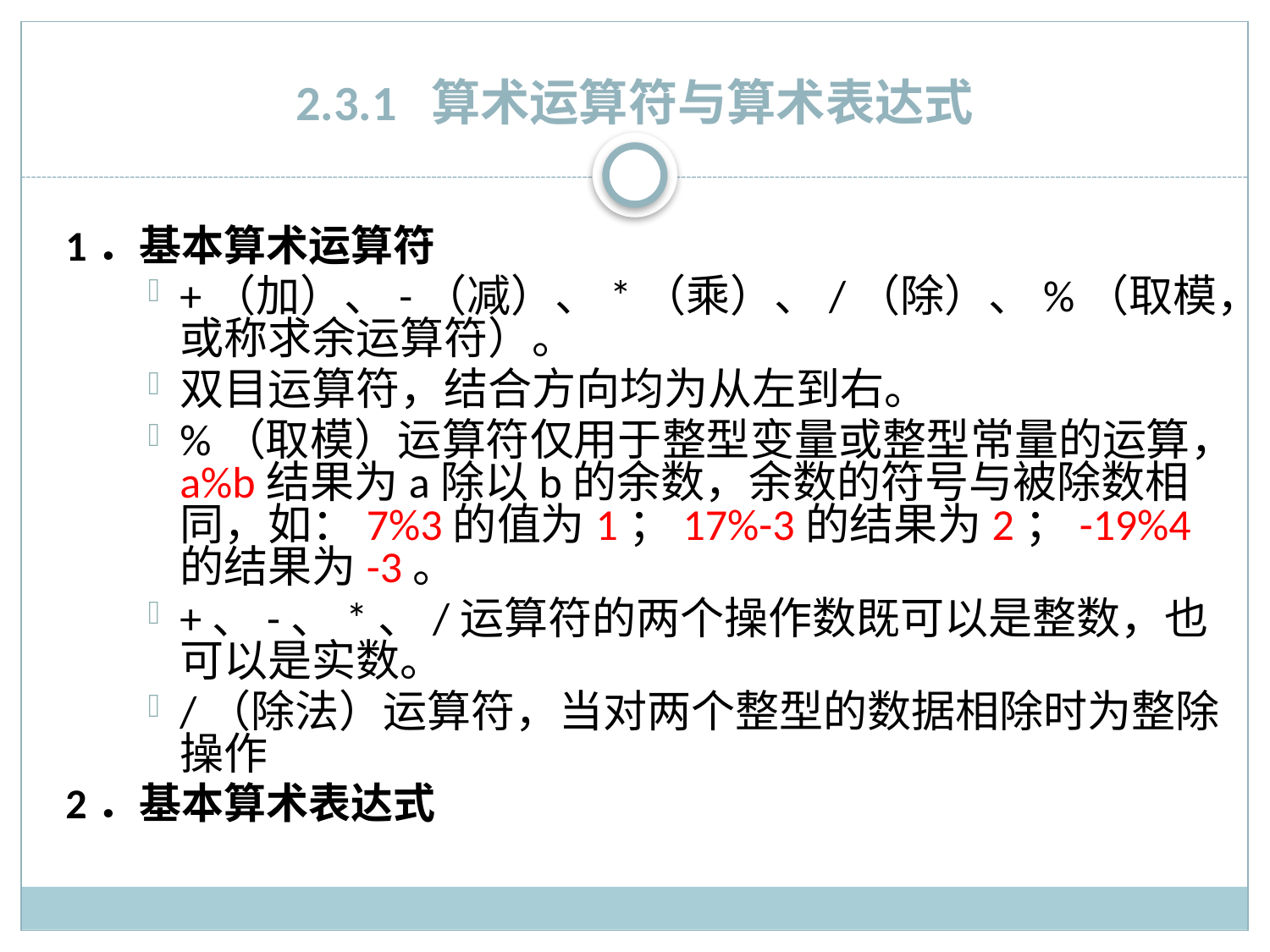

# 2.3.1  算术运算符与算术表达式
1．基本算术运算符
+（加）、-（减）、*（乘）、/（除）、%（取模，或称求余运算符）。
双目运算符，结合方向均为从左到右。
%（取模）运算符仅用于整型变量或整型常量的运算，a%b结果为a除以b的余数，余数的符号与被除数相同，如：7%3的值为1；17%-3的结果为2；-19%4的结果为-3。
+、-、*、/运算符的两个操作数既可以是整数，也可以是实数。
/（除法）运算符，当对两个整型的数据相除时为整除操作
2．基本算术表达式